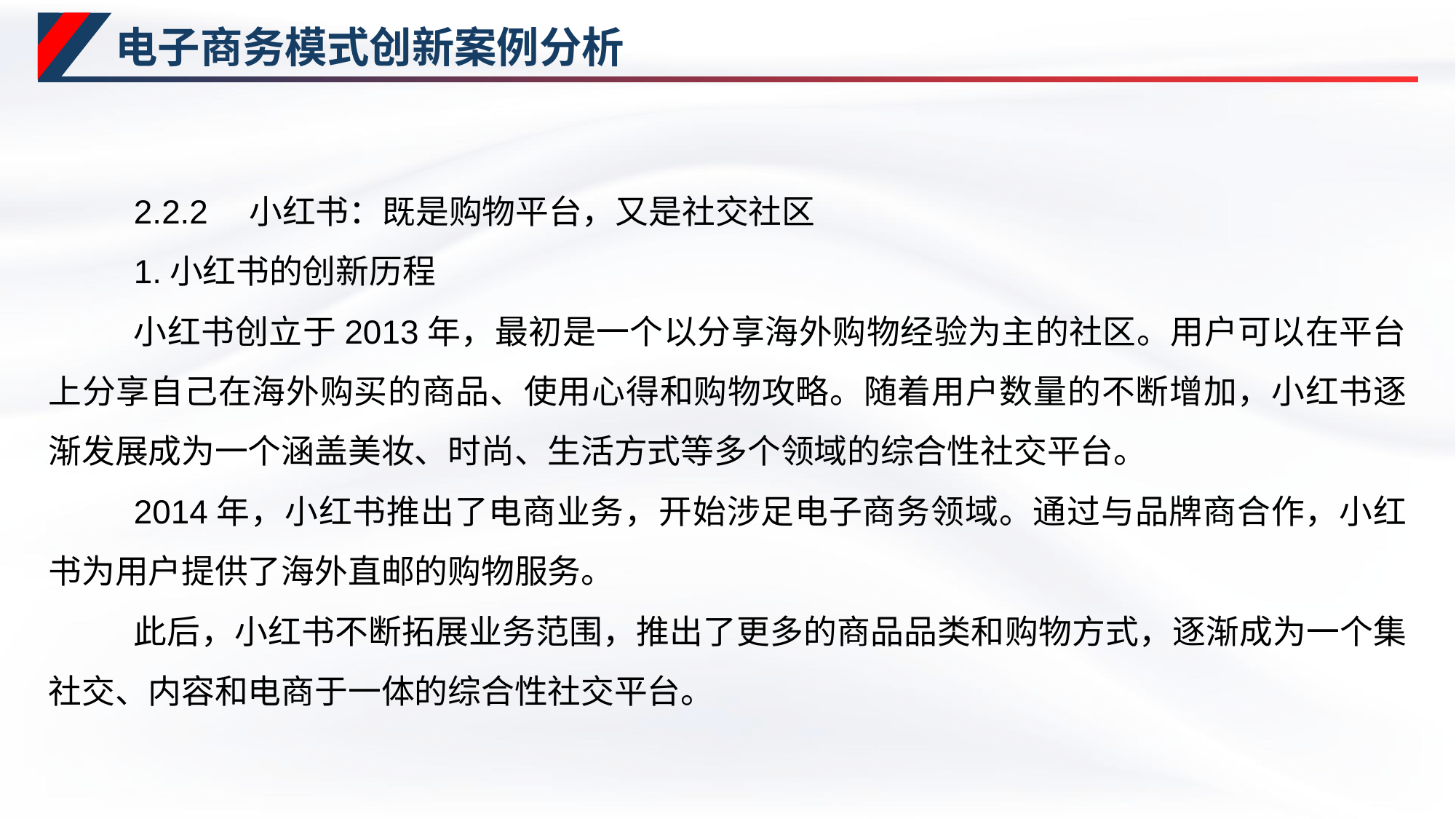

# 电子商务模式创新案例分析
2.2.2　小红书：既是购物平台，又是社交社区
1.小红书的创新历程
小红书创立于2013年，最初是一个以分享海外购物经验为主的社区。用户可以在平台上分享自己在海外购买的商品、使用心得和购物攻略。随着用户数量的不断增加，小红书逐渐发展成为一个涵盖美妆、时尚、生活方式等多个领域的综合性社交平台。
2014年，小红书推出了电商业务，开始涉足电子商务领域。通过与品牌商合作，小红书为用户提供了海外直邮的购物服务。
此后，小红书不断拓展业务范围，推出了更多的商品品类和购物方式，逐渐成为一个集社交、内容和电商于一体的综合性社交平台。